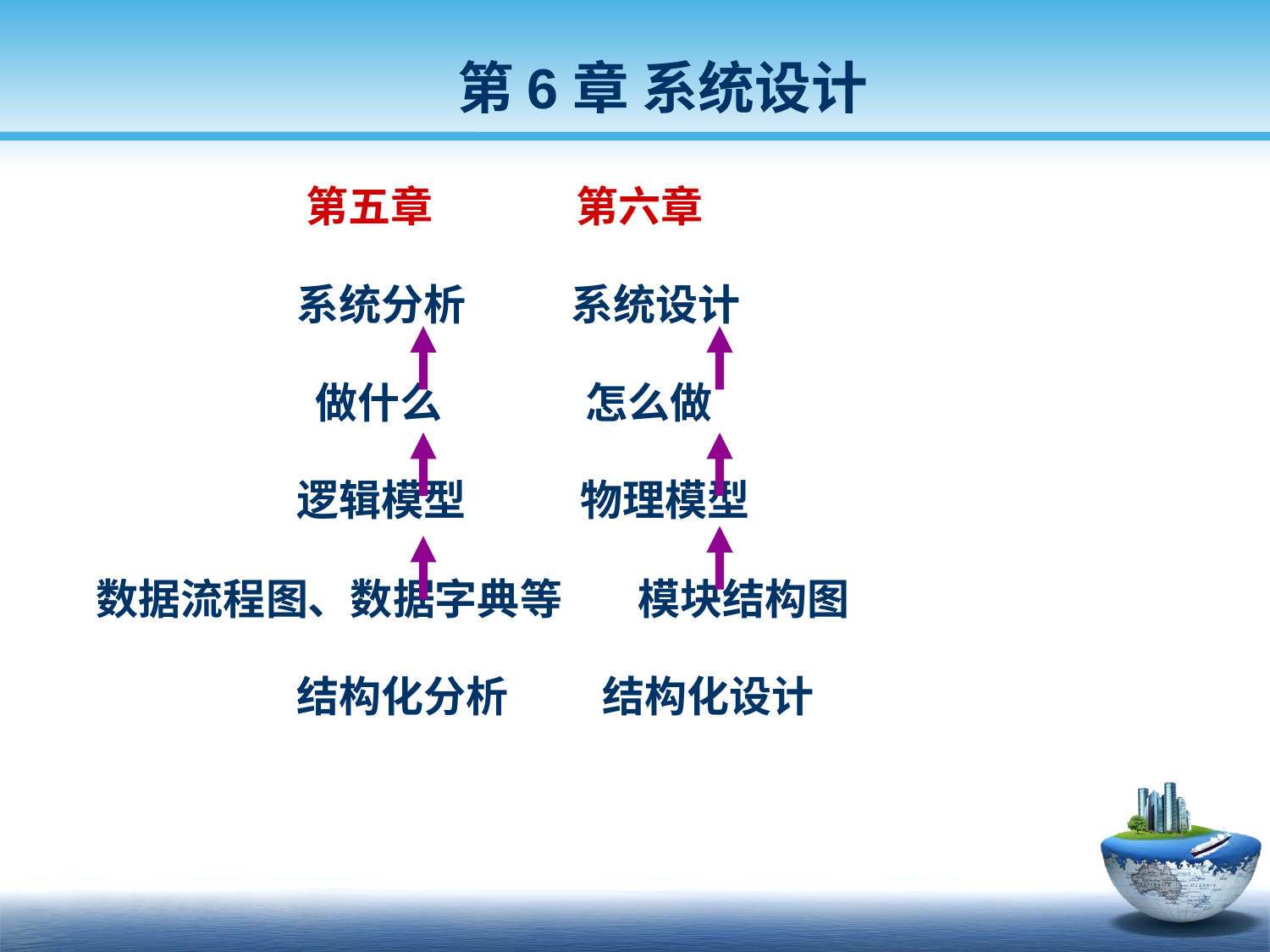

第6章 系统设计
                         第五章               第六章

                        系统分析           系统设计

                          做什么               怎么做

                        逻辑模型            物理模型

   数据流程图、数据字典等        模块结构图

                        结构化分析　　 结构化设计